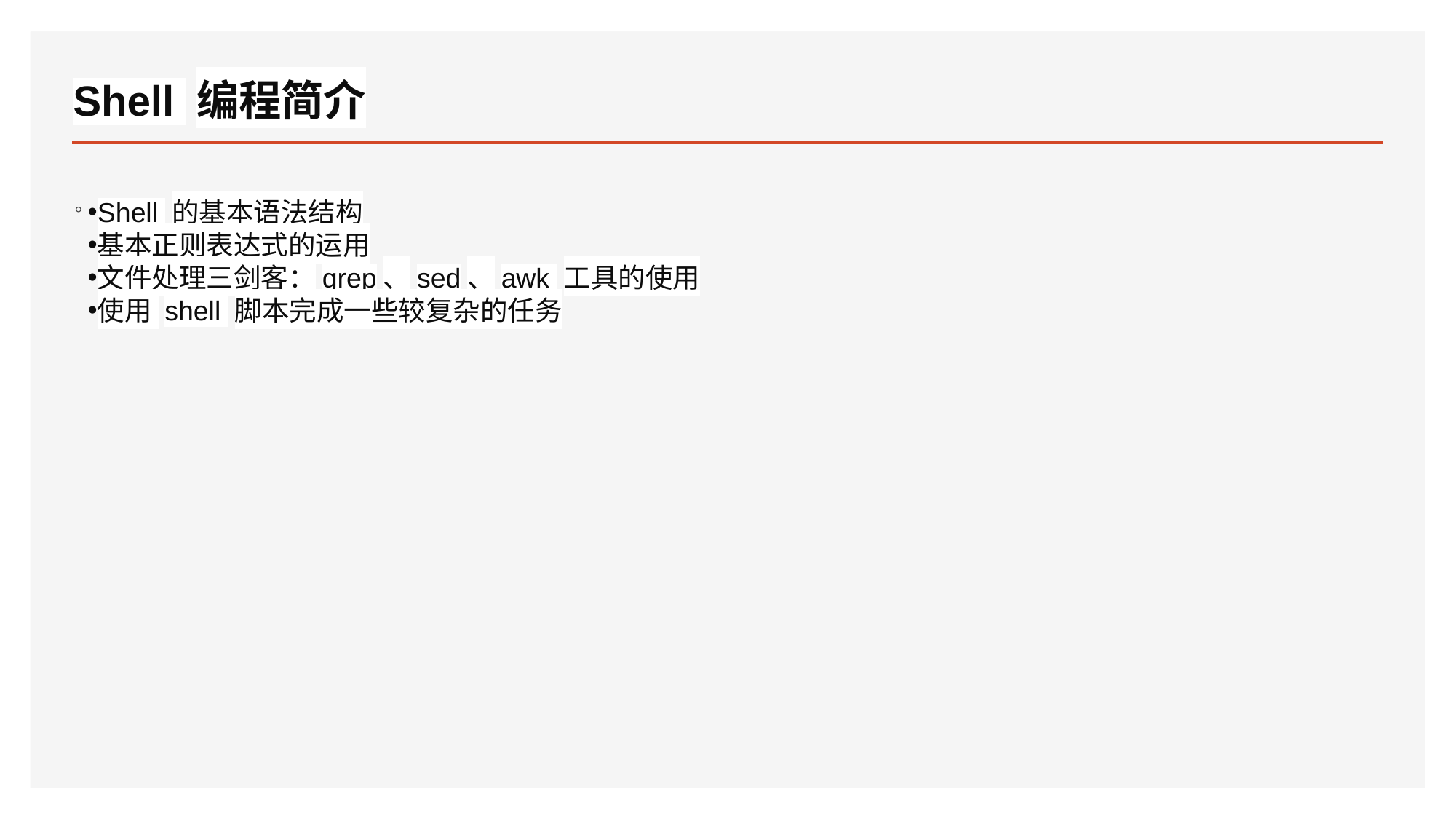

# Shell 编程简介
。
Shell 的基本语法结构
基本正则表达式的运用
文件处理三剑客：grep、sed、awk 工具的使用
使用 shell 脚本完成一些较复杂的任务